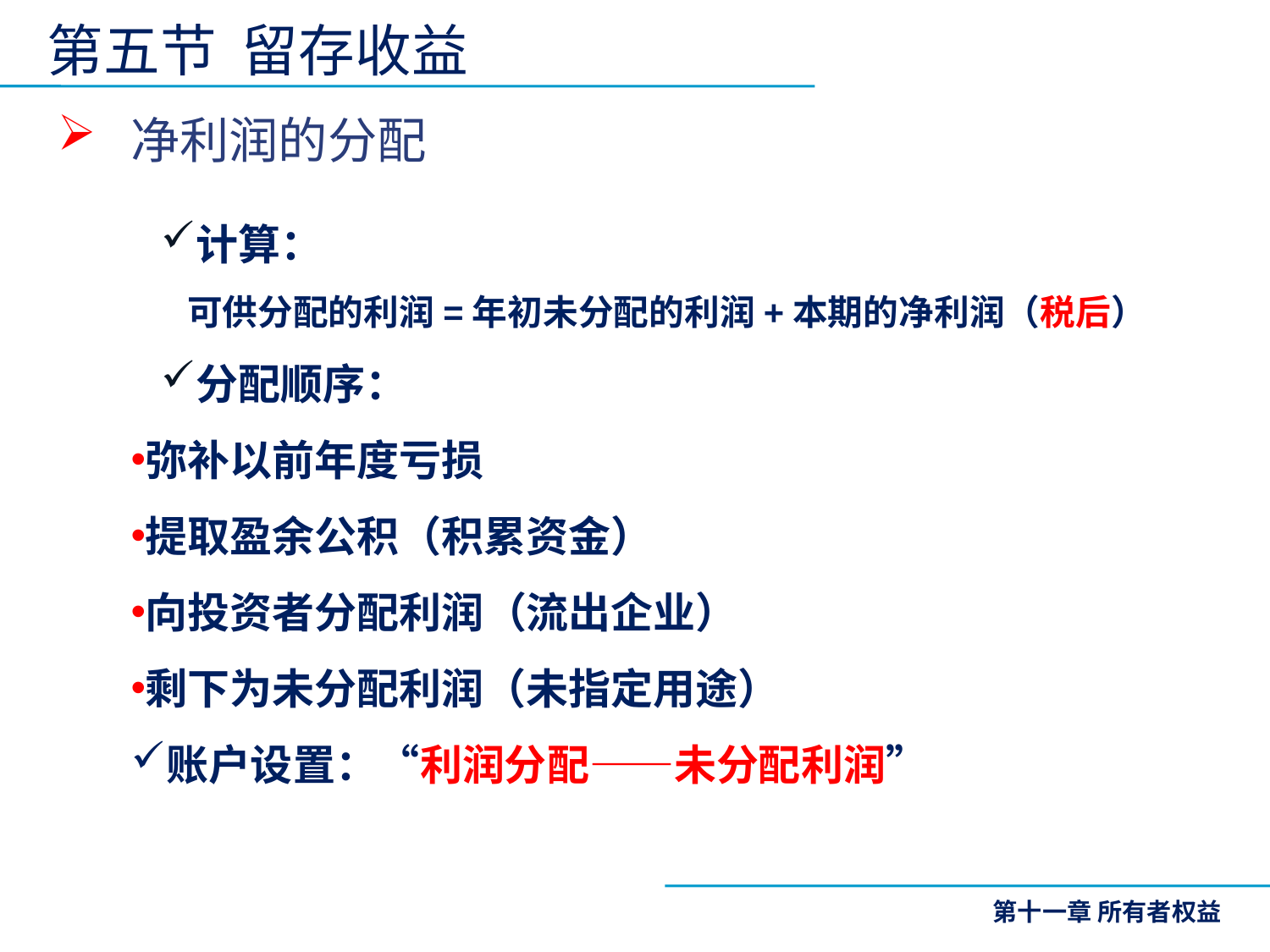

第五节  留存收益
  净利润的分配
计算：
可供分配的利润=年初未分配的利润+本期的净利润（税后）
分配顺序：
弥补以前年度亏损
提取盈余公积（积累资金）
向投资者分配利润（流出企业）
剩下为未分配利润（未指定用途）
账户设置：“利润分配——未分配利润”